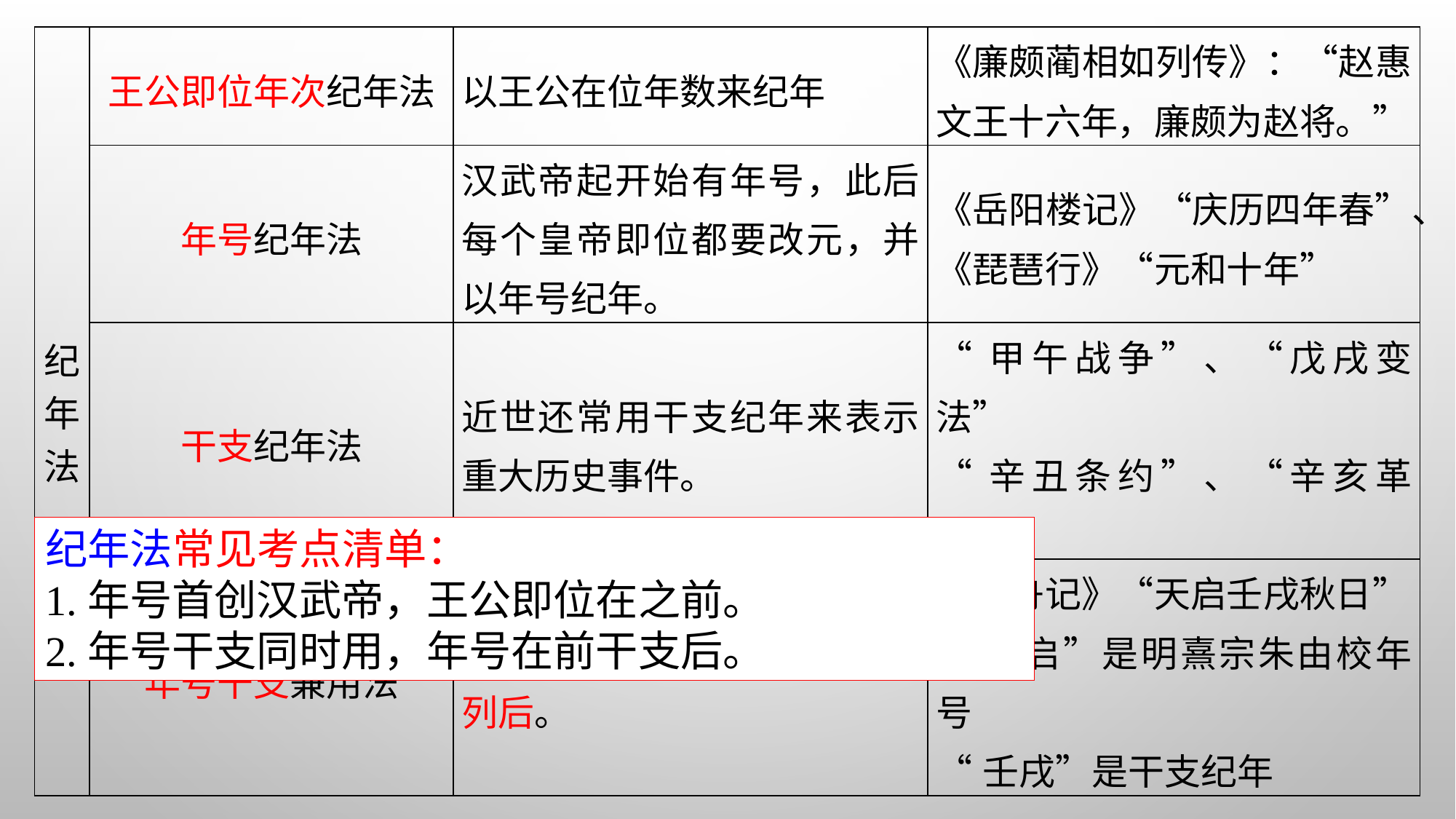

| 纪 年 法 | 王公即位年次纪年法 | 以王公在位年数来纪年 | 《廉颇蔺相如列传》：“赵惠文王十六年，廉颇为赵将。” |
| --- | --- | --- | --- |
|  | 年号纪年法 | 汉武帝起开始有年号，此后每个皇帝即位都要改元，并以年号纪年。 | 《岳阳楼记》“庆历四年春”、 《琵琶行》“元和十年” |
|  | 干支纪年法 | 近世还常用干支纪年来表示重大历史事件。 | “甲午战争”、“戊戌变法” “辛丑条约”、“辛亥革命” |
|  | 年号干支兼用法 | 纪年时皇帝年号置前，干支列后。 | 《核舟记》“天启壬戌秋日” “天启”是明熹宗朱由校年号 “壬戌”是干支纪年 |
纪年法常见考点清单：
1.年号首创汉武帝，王公即位在之前。
2.年号干支同时用，年号在前干支后。